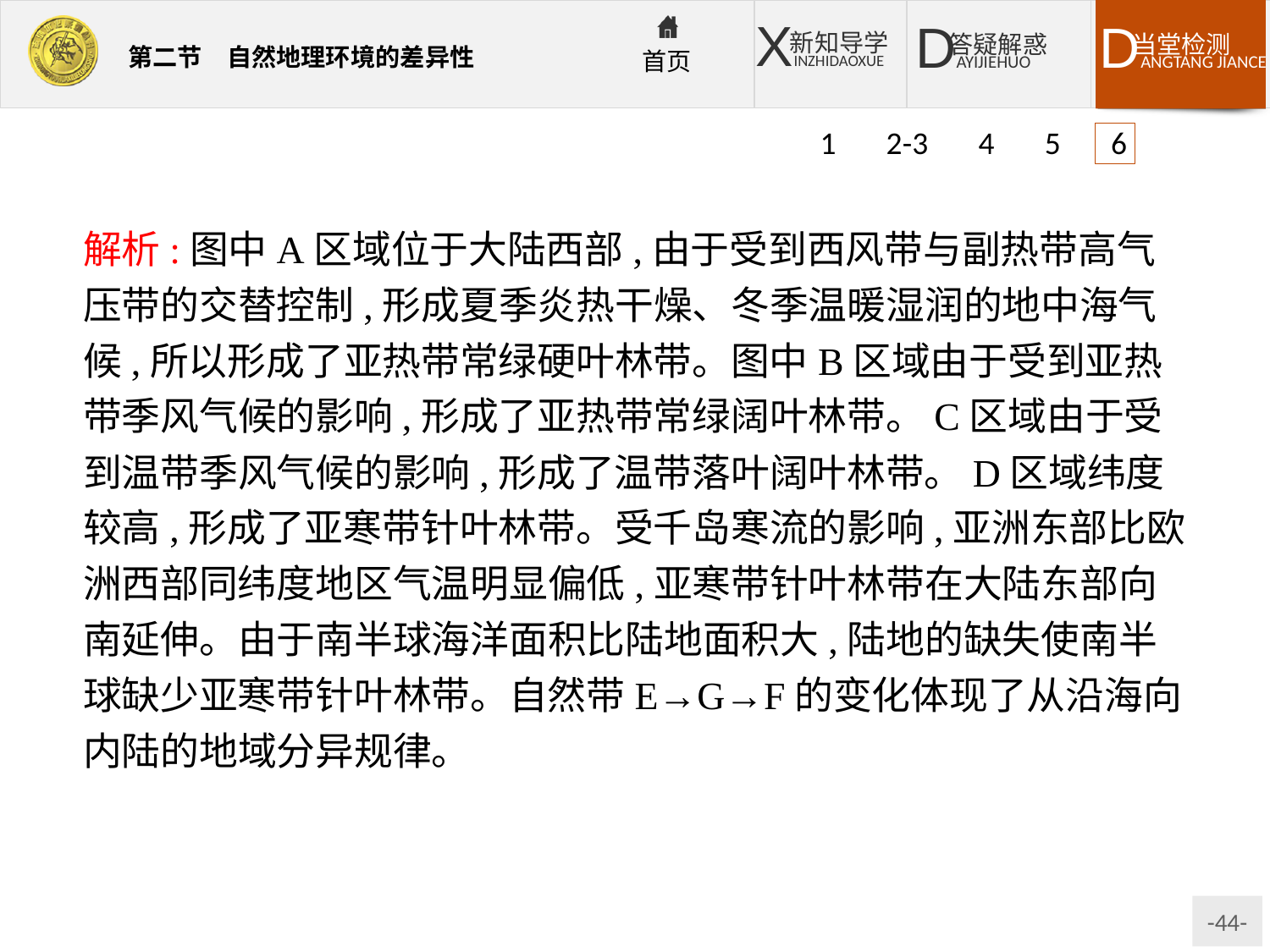

1       2-3       4       5       6

解析:图中A区域位于大陆西部,由于受到西风带与副热带高气压带的交替控制,形成夏季炎热干燥、冬季温暖湿润的地中海气候,所以形成了亚热带常绿硬叶林带。图中B区域由于受到亚热带季风气候的影响,形成了亚热带常绿阔叶林带。C区域由于受到温带季风气候的影响,形成了温带落叶阔叶林带。D区域纬度较高,形成了亚寒带针叶林带。受千岛寒流的影响,亚洲东部比欧洲西部同纬度地区气温明显偏低,亚寒带针叶林带在大陆东部向南延伸。由于南半球海洋面积比陆地面积大,陆地的缺失使南半球缺少亚寒带针叶林带。自然带E→G→F的变化体现了从沿海向内陆的地域分异规律。